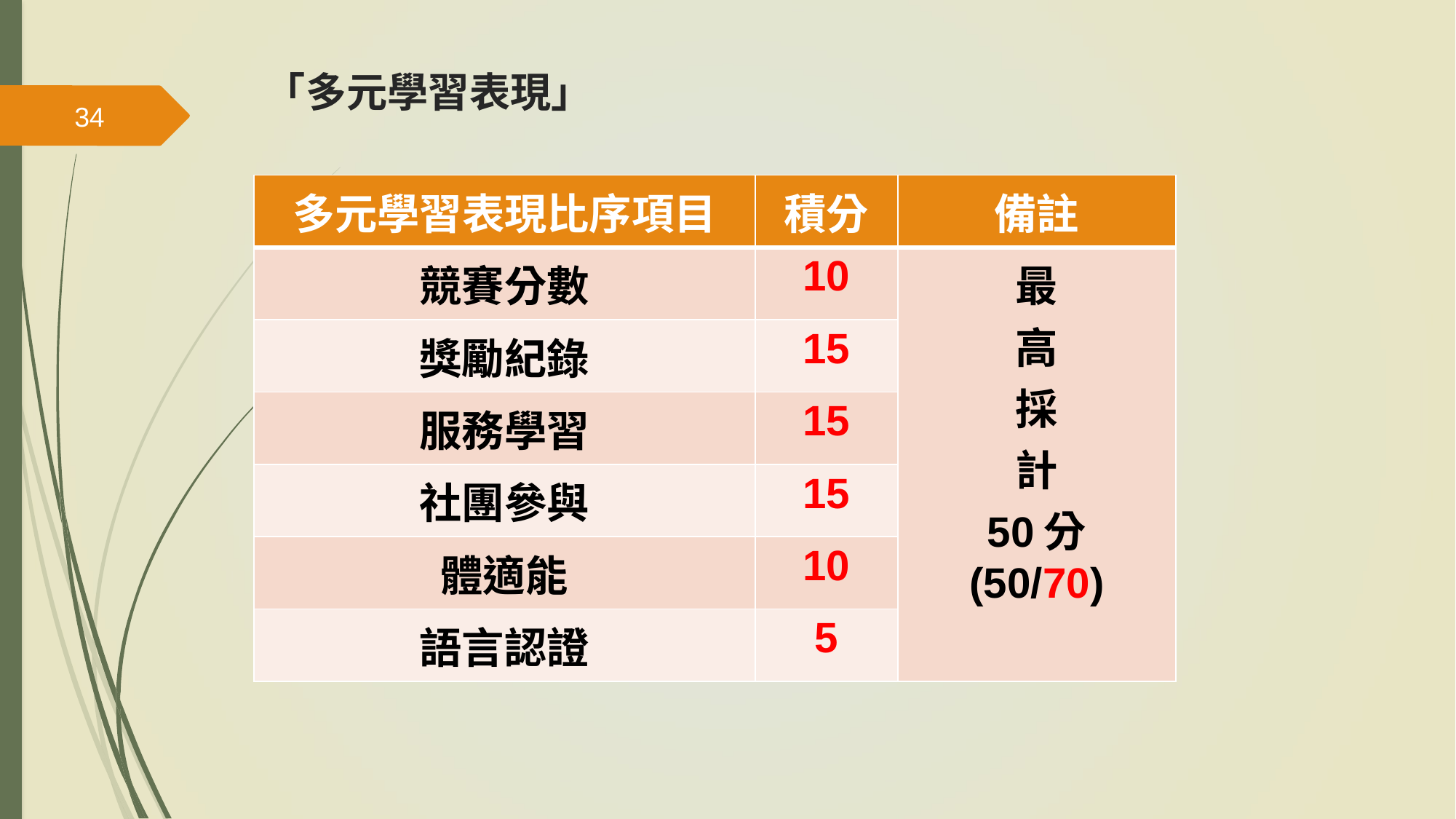

# 「多元學習表現」
34
| 多元學習表現比序項目 | 積分 | 備註 |
| --- | --- | --- |
| 競賽分數 | 10 | 最 高 採 計 50分 (50/70) |
| 獎勵紀錄 | 15 |  |
| 服務學習 | 15 |  |
| 社團參與 | 15 |  |
| 體適能 | 10 |  |
| 語言認證 | 5 |  |